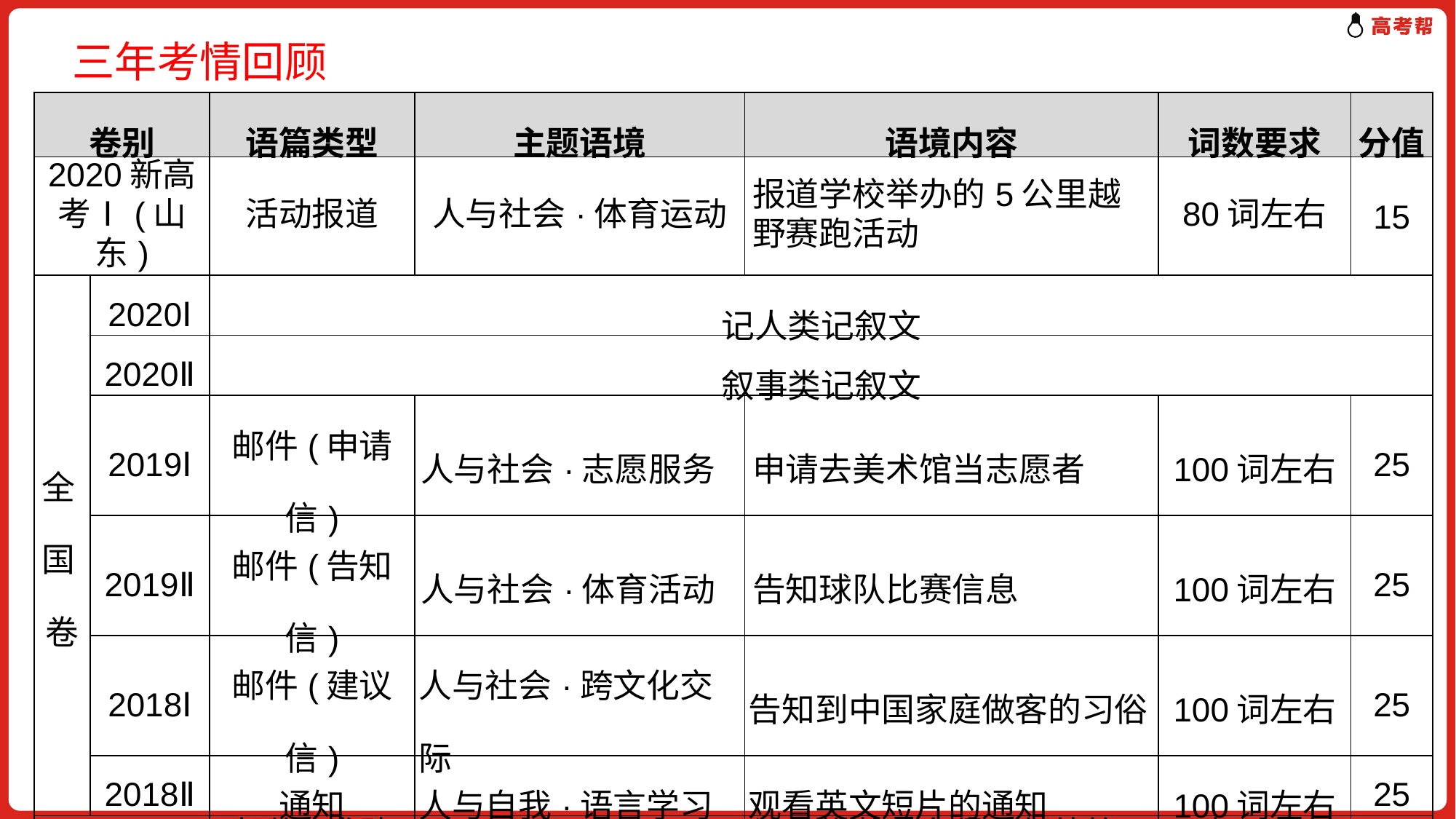

三年考情回顾
| 卷别 |  | 语篇类型 | 主题语境 | 语境内容 | 词数要求 | 分值 |
| --- | --- | --- | --- | --- | --- | --- |
| 2020新高考Ⅰ(山东) |  | 活动报道 | 人与社会·体育运动 | 报道学校举办的5公里越野赛跑活动 | 80词左右 | 15 |
| 全 国 卷 | 2020Ⅰ | 记人类记叙文 |  |  |  |  |
|  | 2020Ⅱ | 叙事类记叙文 |  |  |  |  |
|  | 2019Ⅰ | 邮件(申请信) | 人与社会·志愿服务 | 申请去美术馆当志愿者 | 100词左右 | 25 |
|  | 2019Ⅱ | 邮件(告知信) | 人与社会·体育活动 | 告知球队比赛信息 | 100词左右 | 25 |
|  | 2018Ⅰ | 邮件(建议信) | 人与社会·跨文化交际 | 告知到中国家庭做客的习俗 | 100词左右 | 25 |
|  | 2018Ⅱ | 通知 | 人与自我·语言学习 | 观看英文短片的通知 | 100词左右 | 25 |
| 北京2020 |  | 邮件(求助信) | 人与自我·学校生活 | 请求推荐一名俱乐部外籍指导教师 | 不少于50词 | 15 |
| 天津2020.7 |  | 邮件(回复信) | 人与自我·学校生活 | 介绍成人礼活动 | 不少于100词 | 25 |
| 浙江2020.7 |  | 邮件(慰问信) | 人与社会·人际交往 | 慰问因病回国的外教 | 80词左右 | 15 |